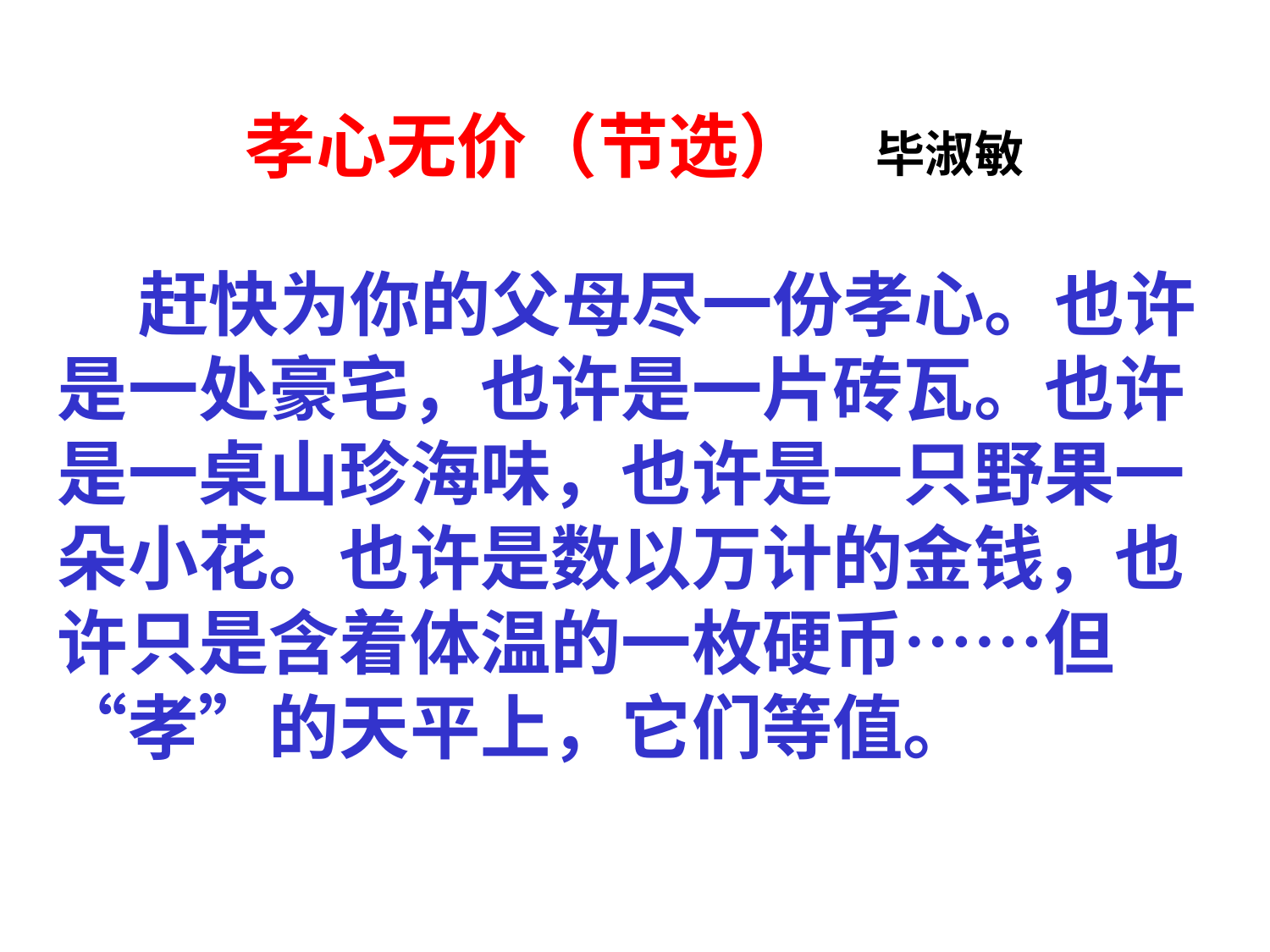

孝心无价（节选）       毕淑敏
    赶快为你的父母尽一份孝心。也许是一处豪宅，也许是一片砖瓦。也许是一桌山珍海味，也许是一只野果一朵小花。也许是数以万计的金钱，也许只是含着体温的一枚硬币……但“孝”的天平上，它们等值。